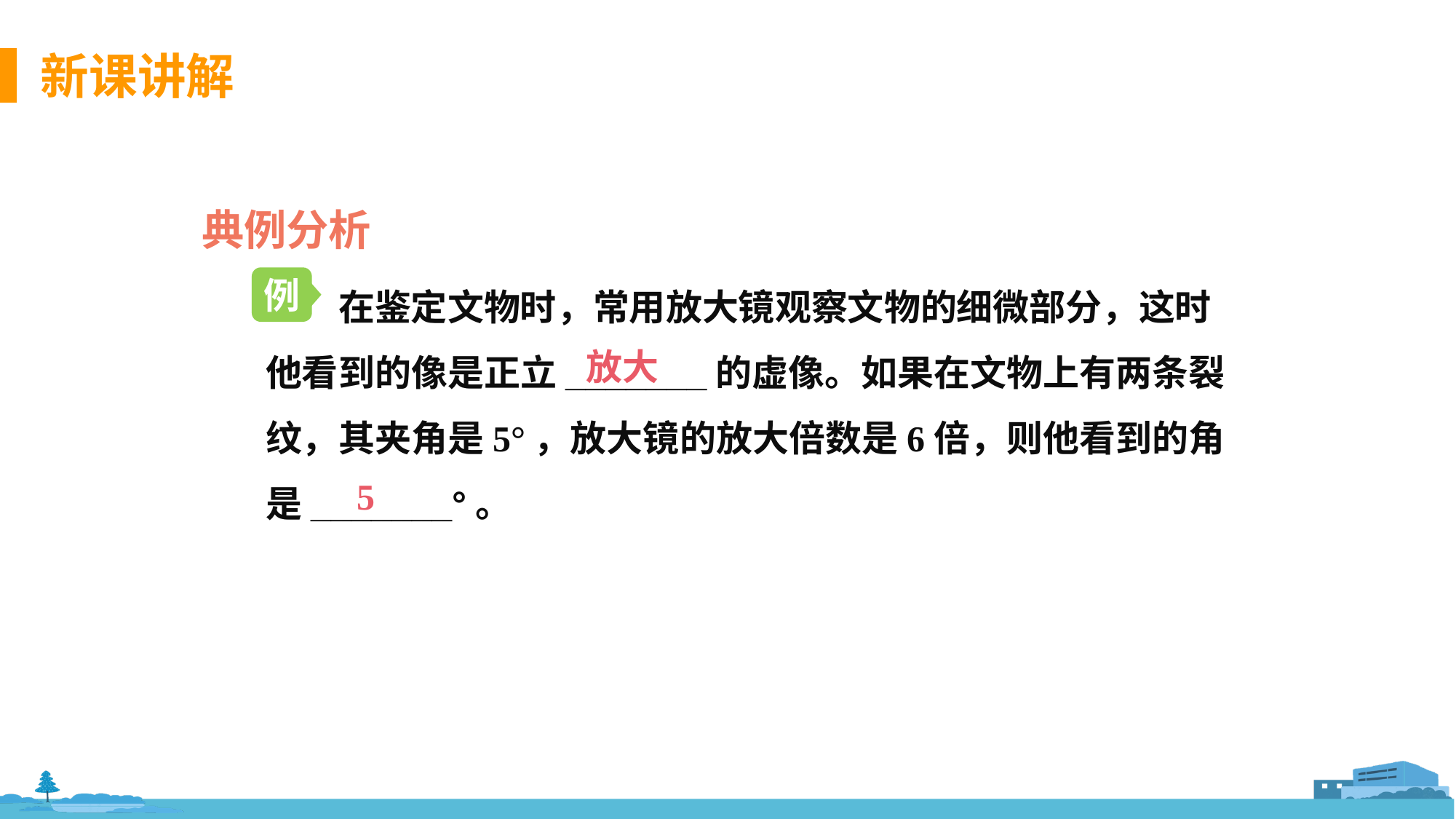

典例分析
在鉴定文物时，常用放大镜观察文物的细微部分，这时他看到的像是正立_______的虚像。如果在文物上有两条裂纹，其夹角是5°，放大镜的放大倍数是6倍，则他看到的角是_______°。

例
放大
5